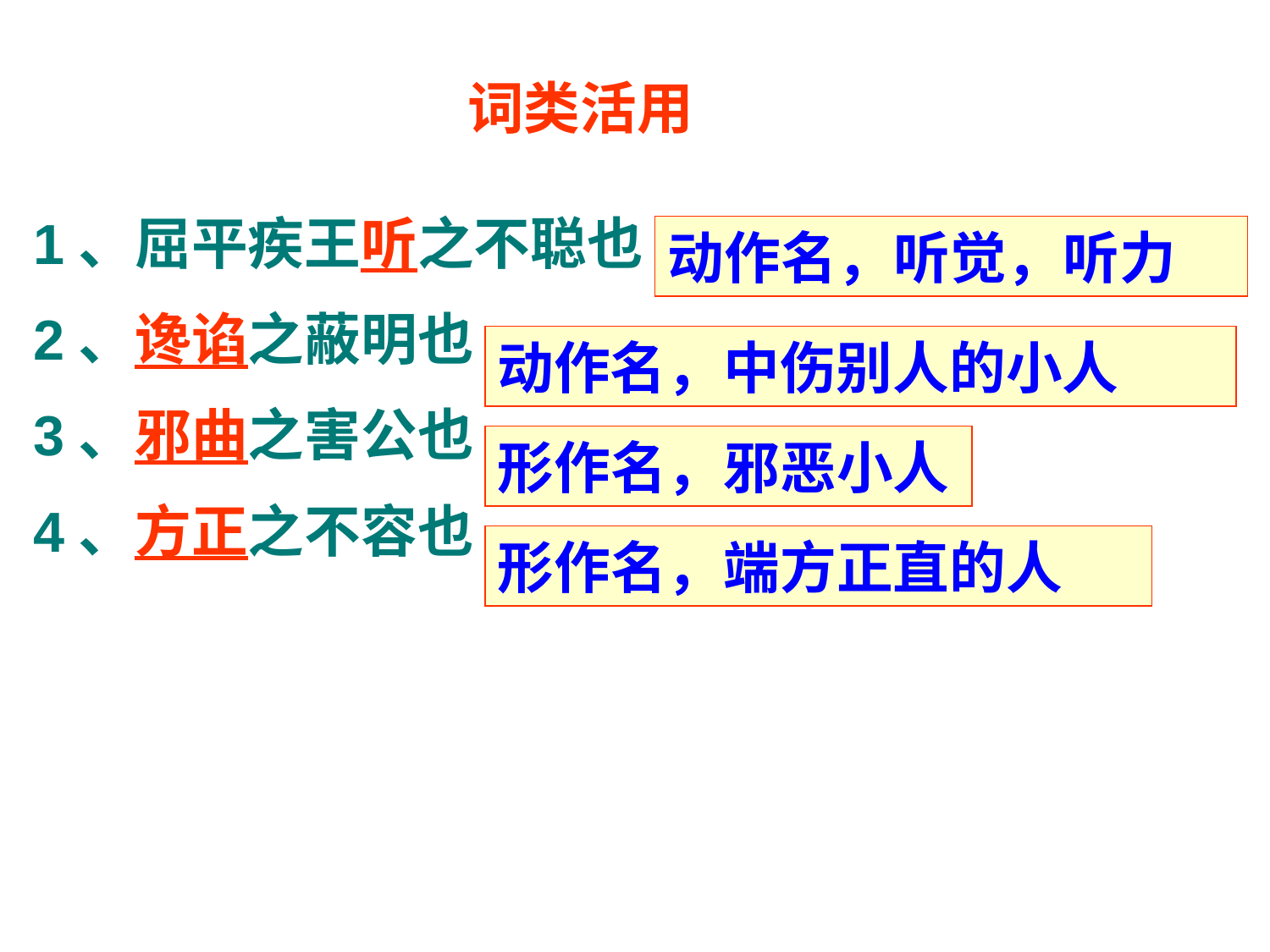

词类活用

1、屈平疾王听之不聪也
2、谗谄之蔽明也
3、邪曲之害公也
4、方正之不容也

动作名，听觉，听力
动作名，中伤别人的小人
形作名，邪恶小人
形作名，端方正直的人